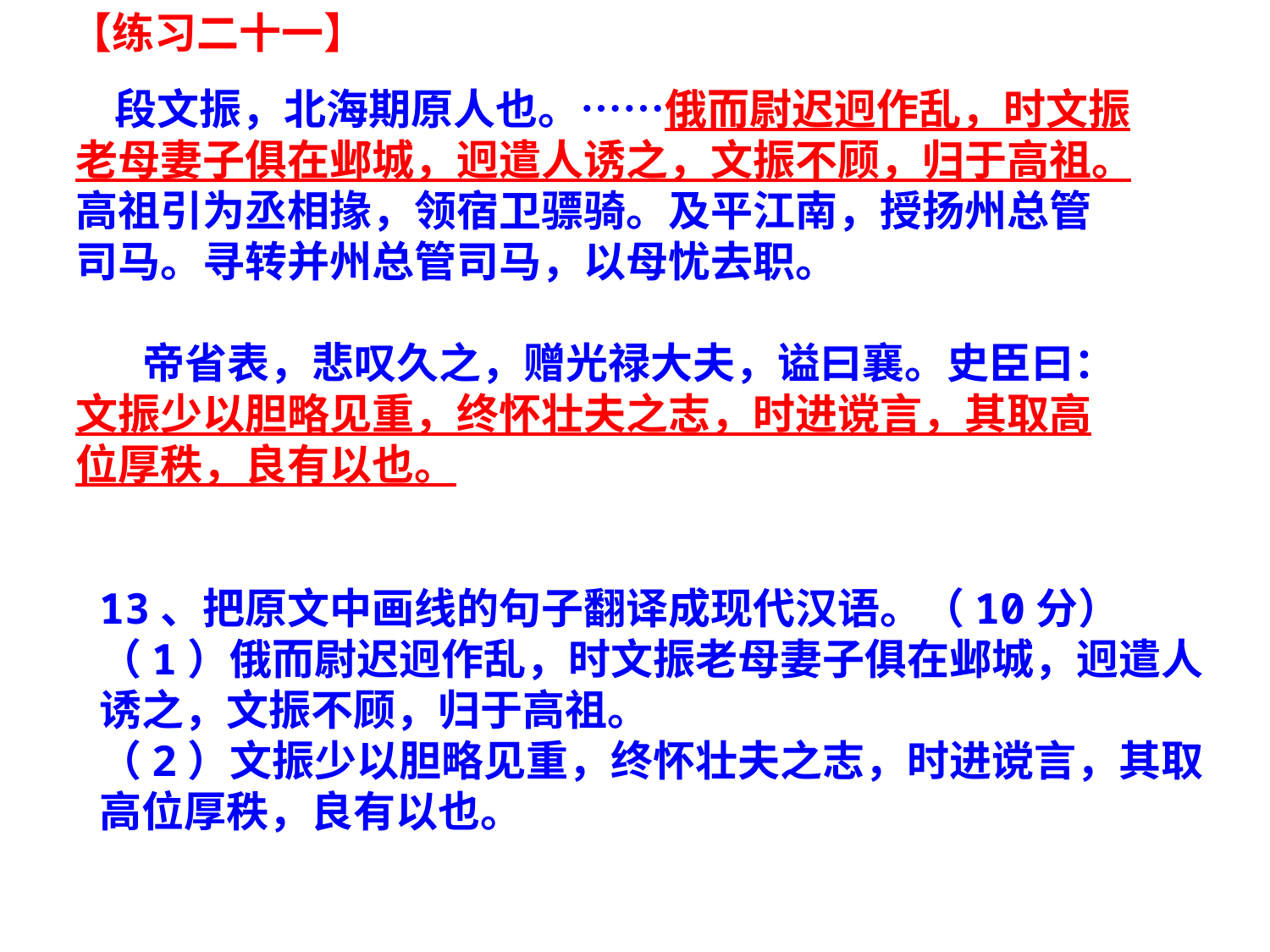

【练习二十一】
   段文振，北海期原人也。……俄而尉迟迥作乱，时文振老母妻子俱在邺城，迥遣人诱之，文振不顾，归于高祖。高祖引为丞相掾，领宿卫骠骑。及平江南，授扬州总管司马。寻转并州总管司马，以母忧去职。

      帝省表，悲叹久之，赠光禄大夫，谥曰襄。史臣曰：文振少以胆略见重，终怀壮夫之志，时进谠言，其取高位厚秩，良有以也。

13、把原文中画线的句子翻译成现代汉语。（10分）
（1）俄而尉迟迥作乱，时文振老母妻子俱在邺城，迥遣人诱之，文振不顾，归于高祖。
（2）文振少以胆略见重，终怀壮夫之志，时进谠言，其取高位厚秩，良有以也。